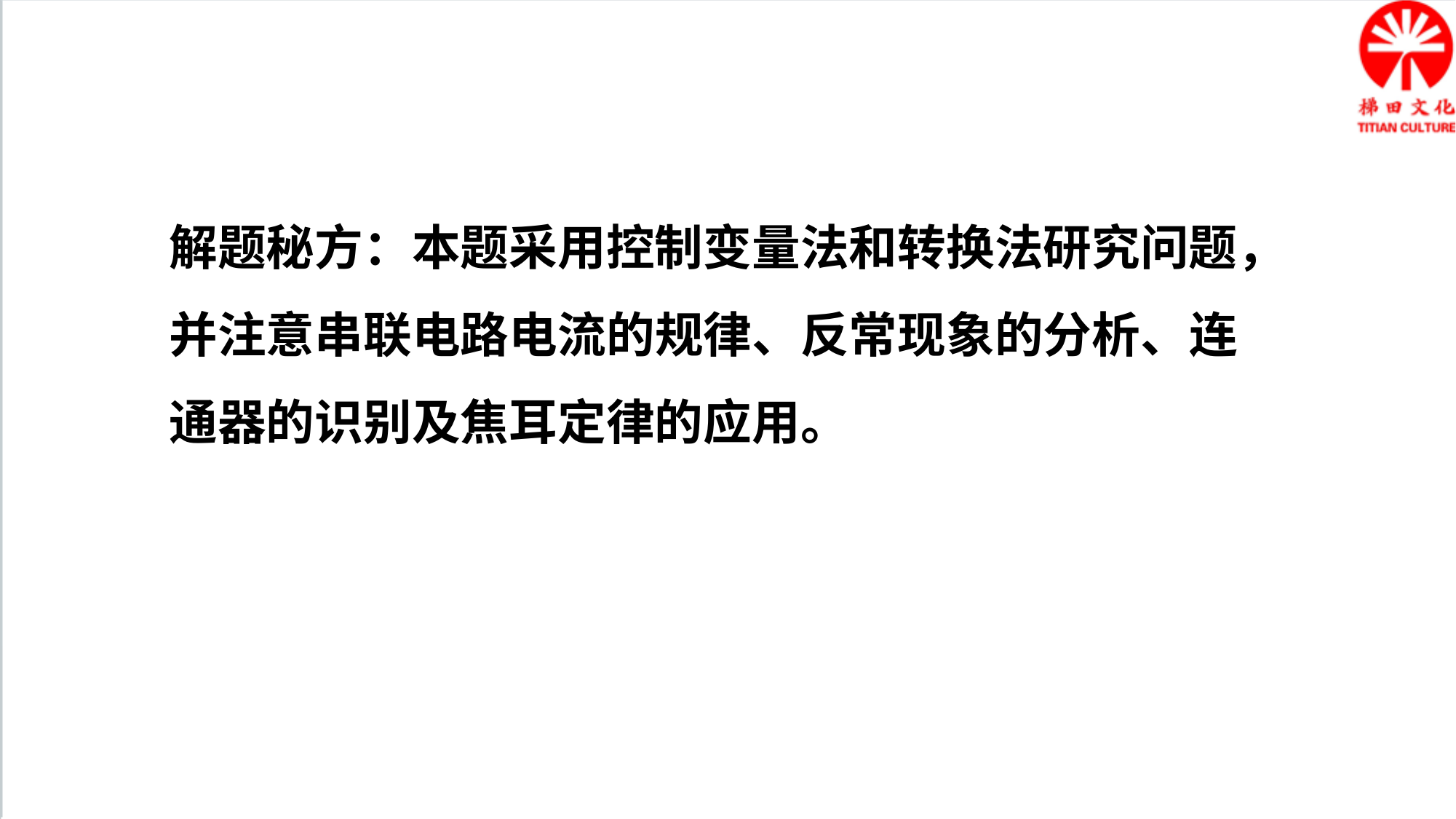

解题秘方：本题采用控制变量法和转换法研究问题，并注意串联电路电流的规律、反常现象的分析、连通器的识别及焦耳定律的应用。